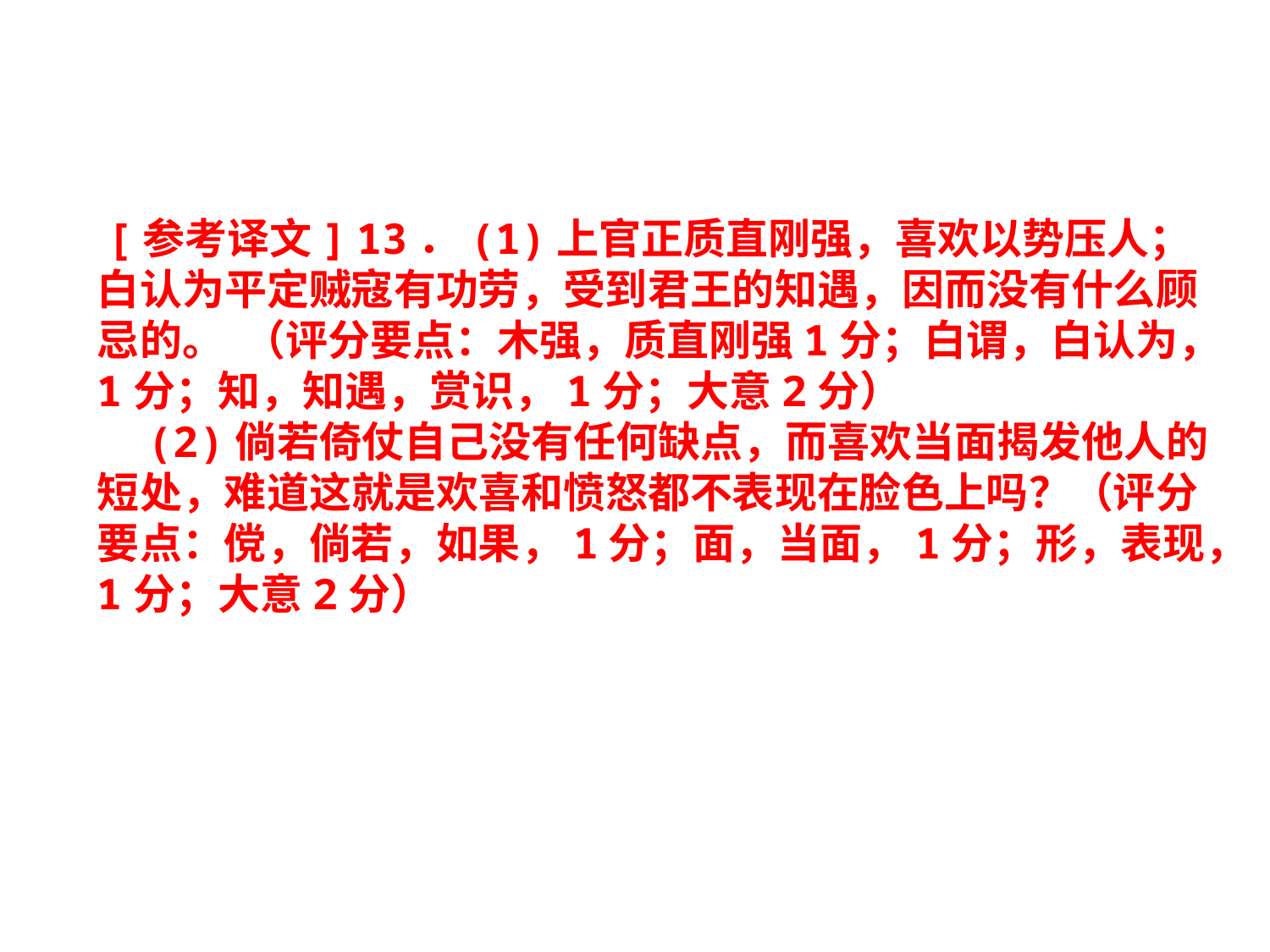

[参考译文] 13．(1)上官正质直刚强，喜欢以势压人；白认为平定贼寇有功劳，受到君王的知遇，因而没有什么顾忌的。  （评分要点：木强，质直刚强1分；白谓，白认为，1分；知，知遇，赏识，1分；大意2分）
  (2)倘若倚仗自己没有任何缺点，而喜欢当面揭发他人的短处，难道这就是欢喜和愤怒都不表现在脸色上吗？（评分要点：傥，倘若，如果，1分；面，当面，1分；形，表现，1分；大意2分）